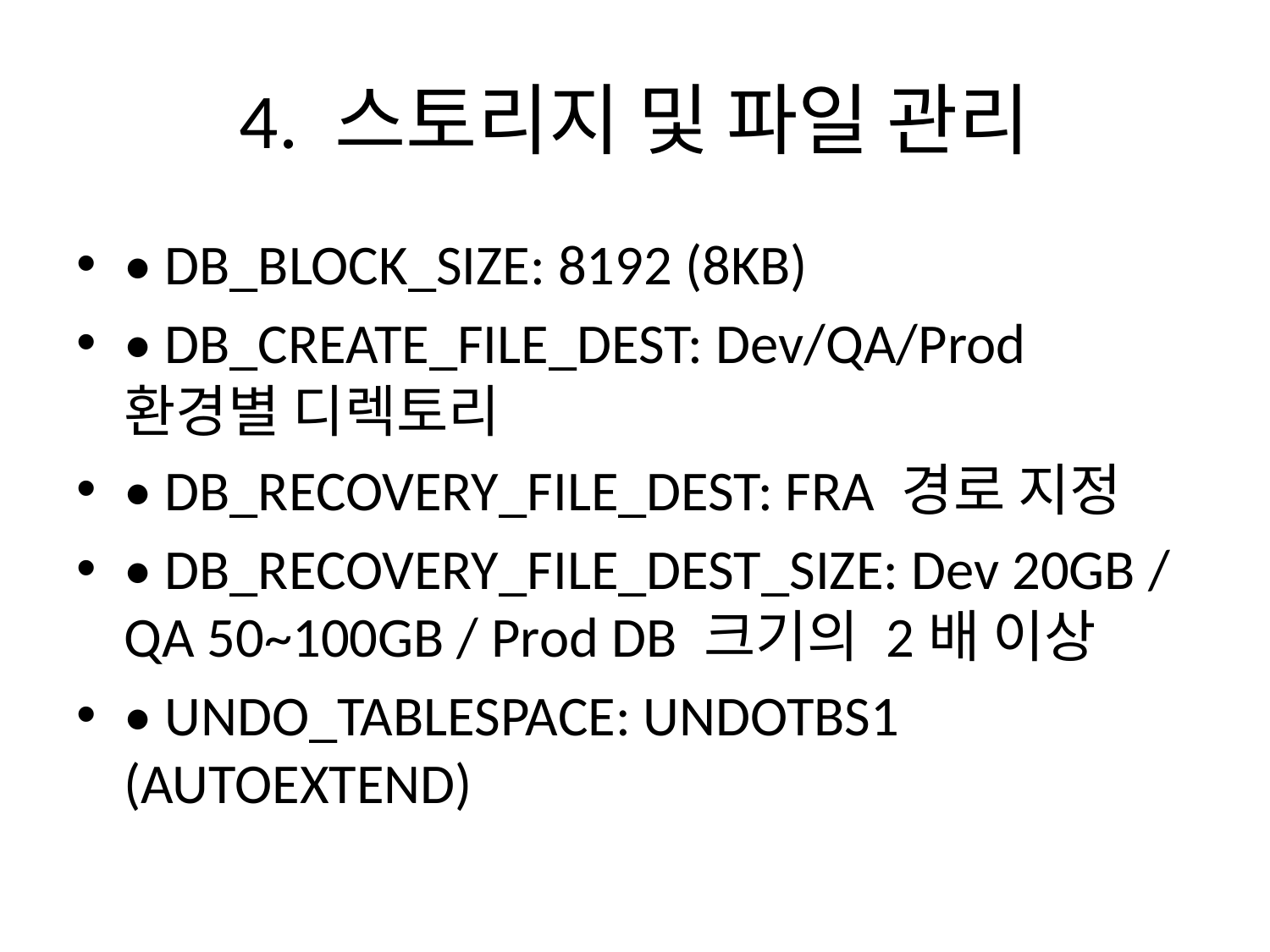

# 4. 스토리지 및 파일 관리
• DB_BLOCK_SIZE: 8192 (8KB)
• DB_CREATE_FILE_DEST: Dev/QA/Prod 환경별 디렉토리
• DB_RECOVERY_FILE_DEST: FRA 경로 지정
• DB_RECOVERY_FILE_DEST_SIZE: Dev 20GB / QA 50~100GB / Prod DB 크기의 2배 이상
• UNDO_TABLESPACE: UNDOTBS1 (AUTOEXTEND)